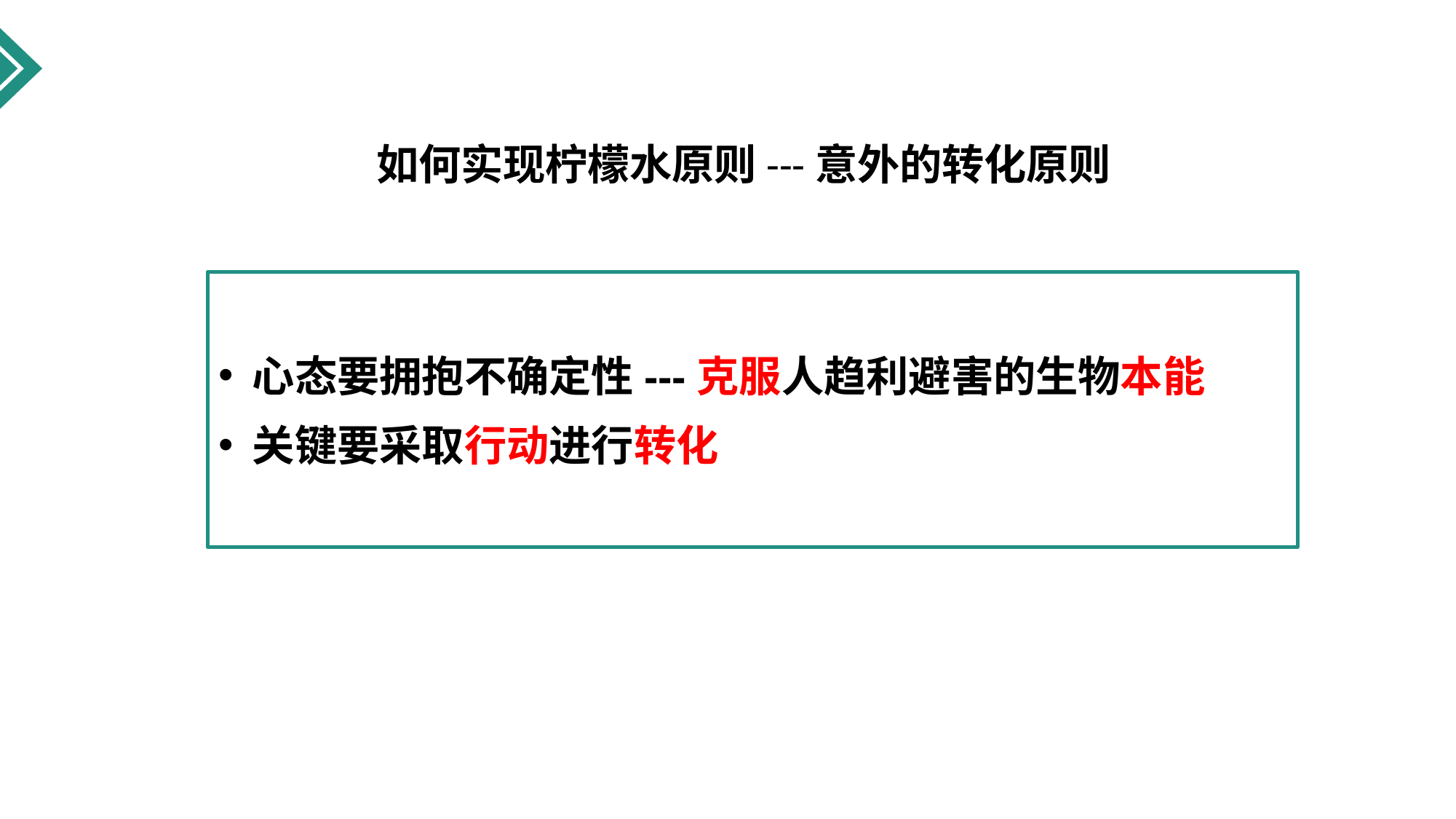

# 如何实现柠檬水原则---意外的转化原则
心态要拥抱不确定性---克服人趋利避害的生物本能
关键要采取行动进行转化